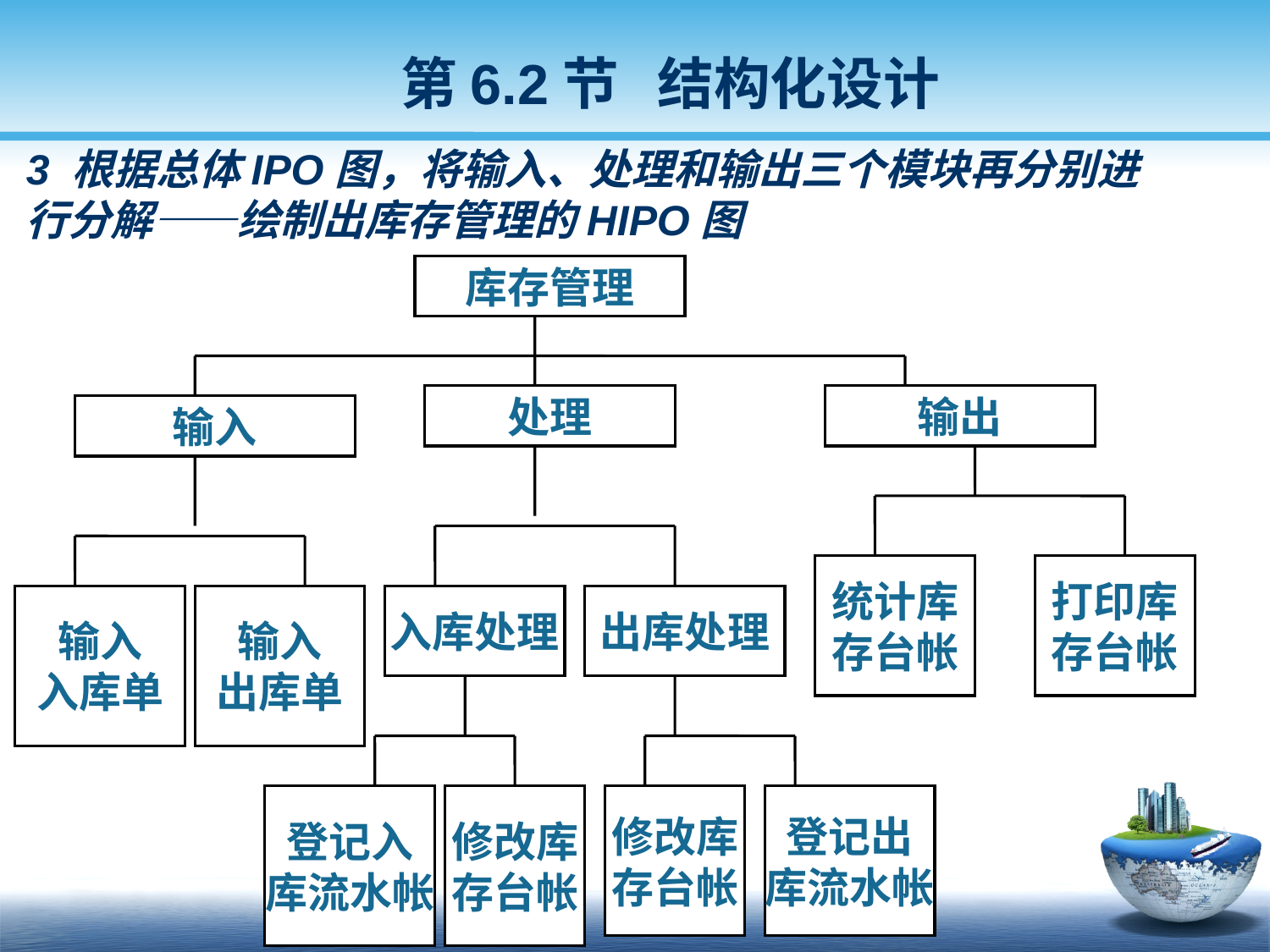

第6.2节   结构化设计
# 3 根据总体IPO图，将输入、处理和输出三个模块再分别进行分解——绘制出库存管理的HIPO图
库存管理

处理
输出
输入

统计库
存台帐
打印库
存台帐
输入
入库单
输入
出库单
入库处理
出库处理

登记入
库流水帐
修改库
存台帐
修改库
存台帐
登记出
库流水帐